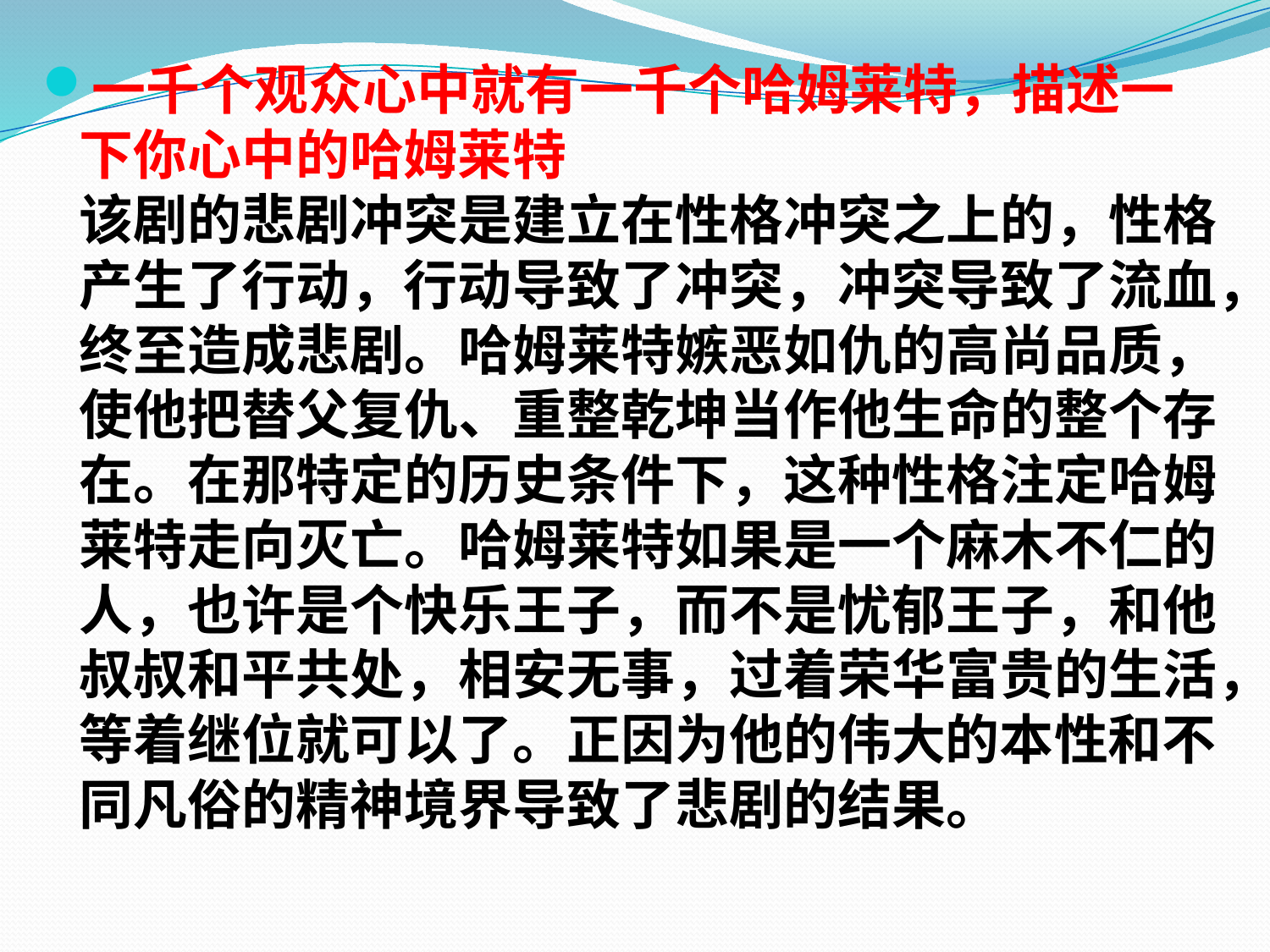

一千个观众心中就有一千个哈姆莱特，描述一下你心中的哈姆莱特
该剧的悲剧冲突是建立在性格冲突之上的，性格产生了行动，行动导致了冲突，冲突导致了流血，终至造成悲剧。哈姆莱特嫉恶如仇的高尚品质，使他把替父复仇、重整乾坤当作他生命的整个存在。在那特定的历史条件下，这种性格注定哈姆莱特走向灭亡。哈姆莱特如果是一个麻木不仁的人，也许是个快乐王子，而不是忧郁王子，和他叔叔和平共处，相安无事，过着荣华富贵的生活，等着继位就可以了。正因为他的伟大的本性和不同凡俗的精神境界导致了悲剧的结果。